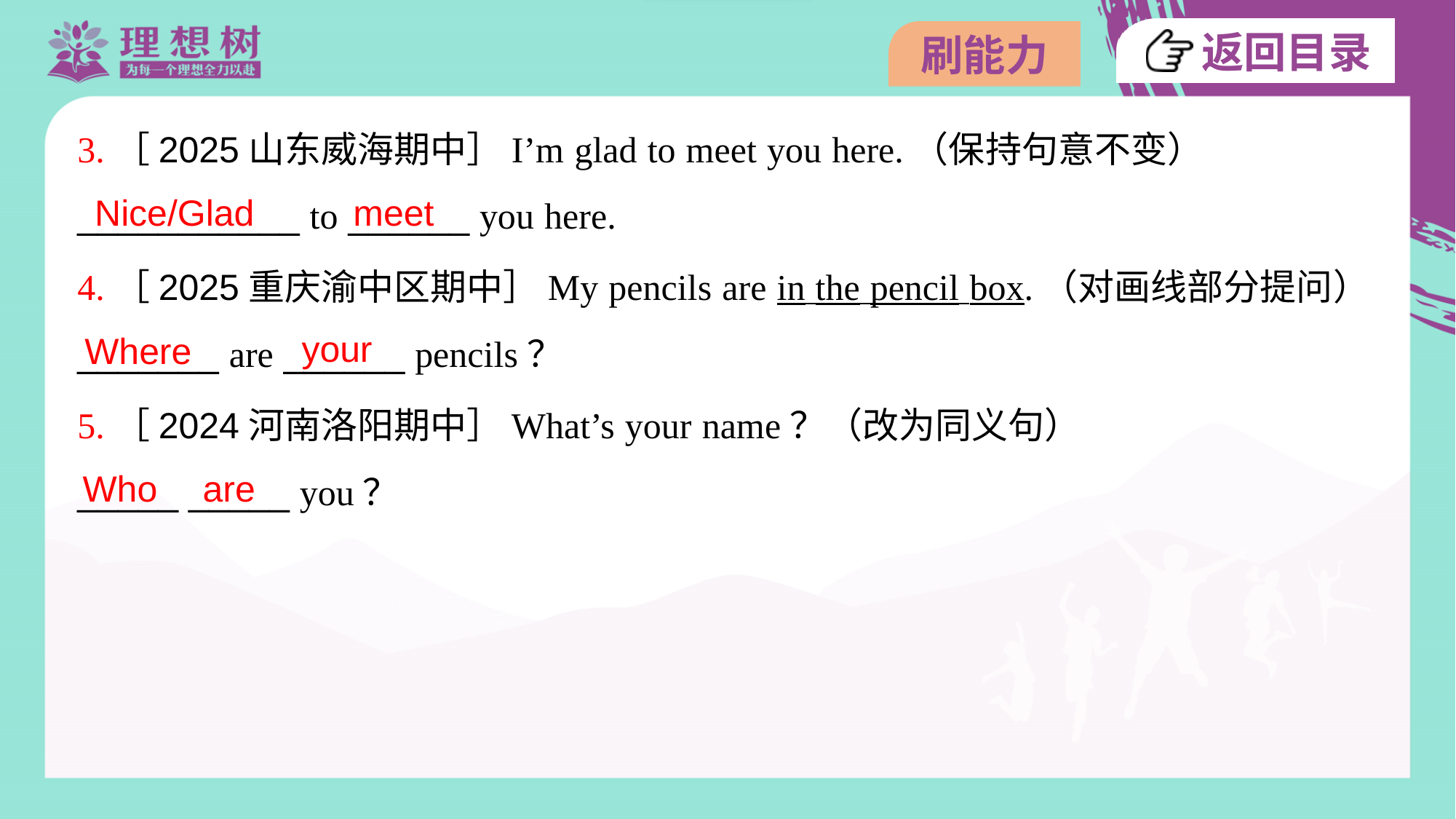

3.［2025山东威海期中］I’m glad to meet you here.（保持句意不变）
___________ to ______ you here.
Nice/Glad
meet
4.［2025重庆渝中区期中］My pencils are in the pencil box.（对画线部分提问）
_______ are ______ pencils？
your
Where
5.［2024河南洛阳期中］What’s your name？（改为同义句）
_____ _____ you？
Who
are